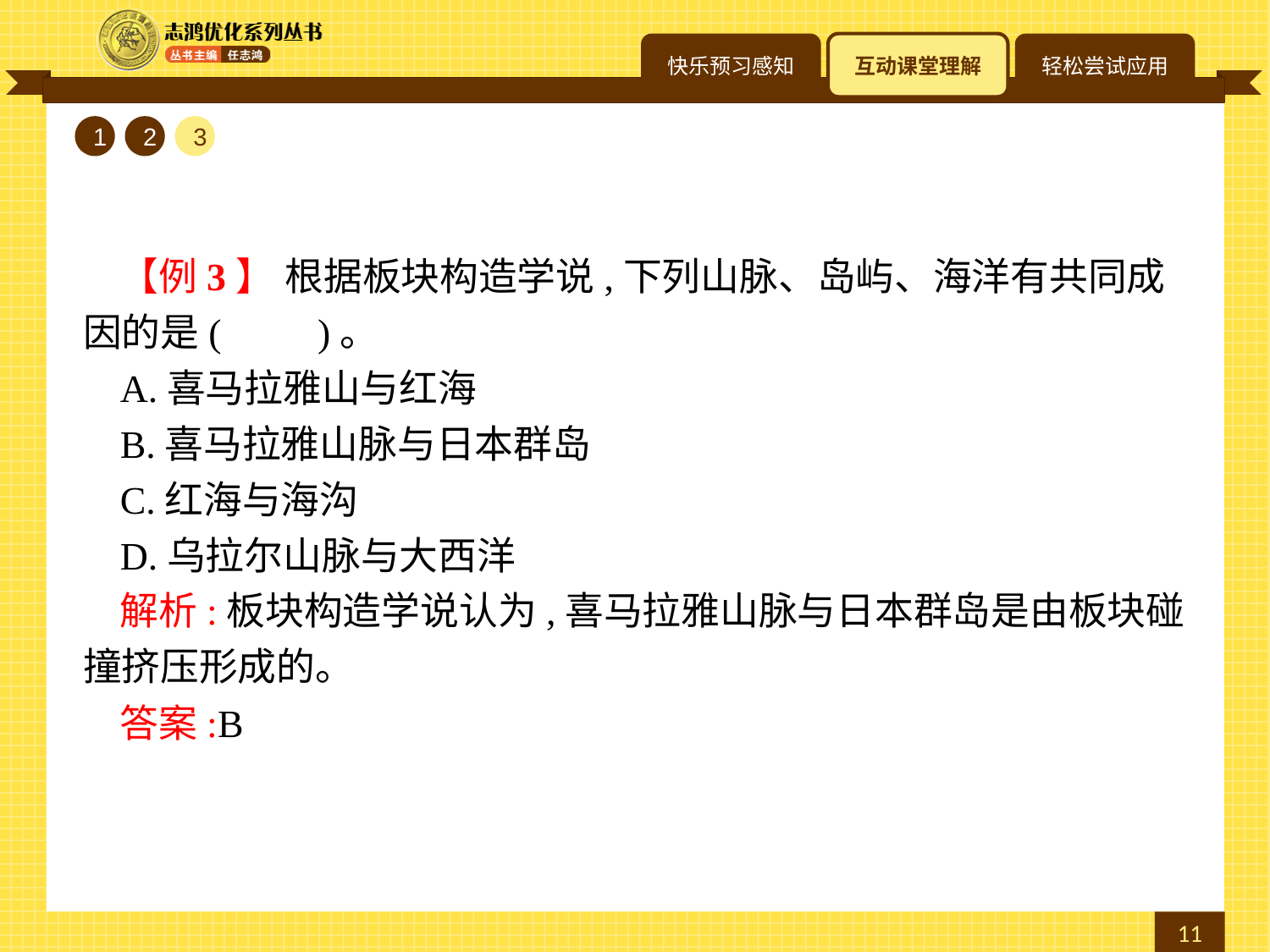

1
2
3
【例3】 根据板块构造学说,下列山脉、岛屿、海洋有共同成因的是(　　)。
A.喜马拉雅山与红海
B.喜马拉雅山脉与日本群岛
C.红海与海沟
D.乌拉尔山脉与大西洋
解析:板块构造学说认为,喜马拉雅山脉与日本群岛是由板块碰撞挤压形成的。
答案:B